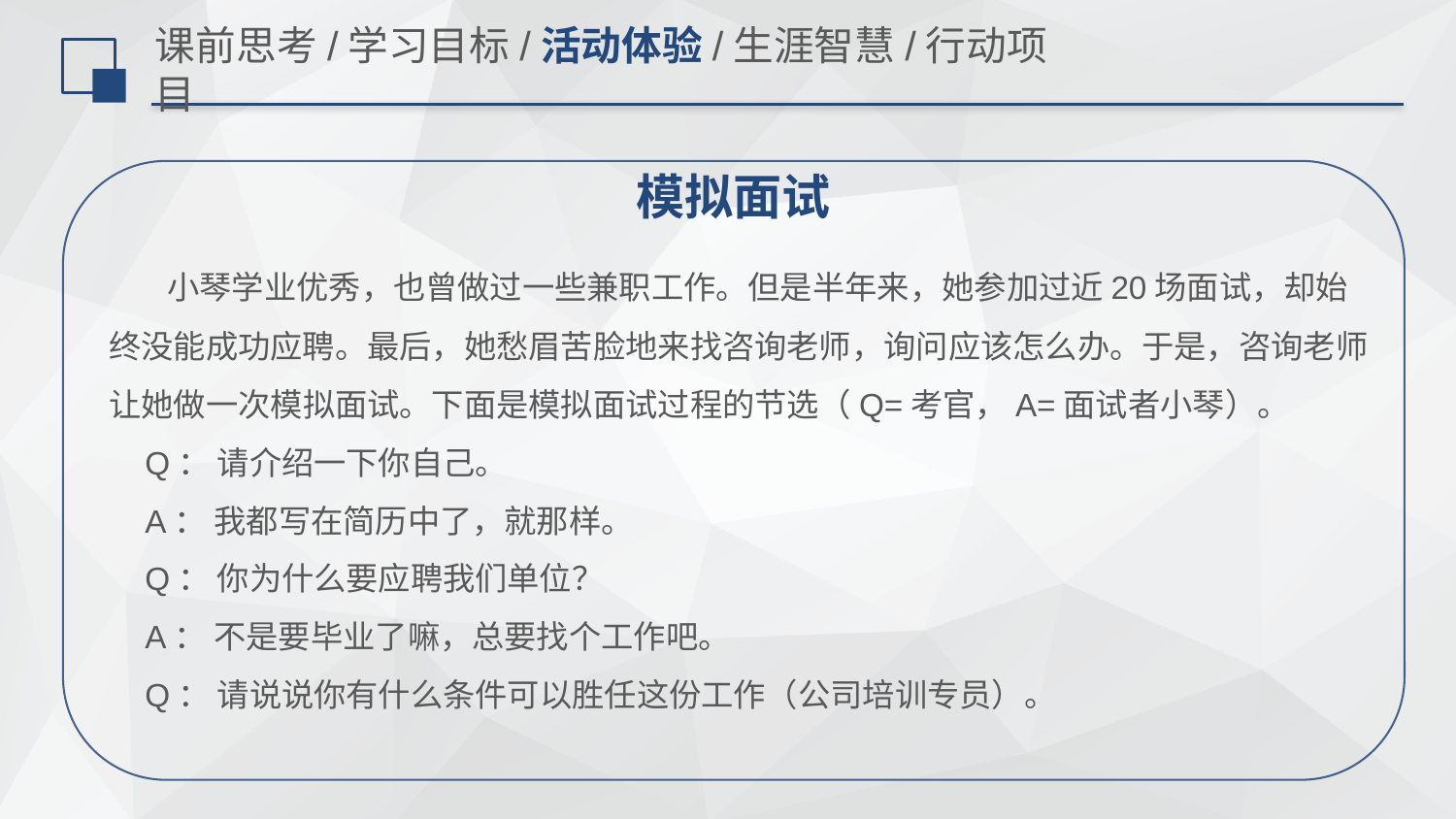

# 课前思考/学习目标/活动体验/生涯智慧/行动项目
模拟面试

      小琴学业优秀，也曾做过一些兼职工作。但是半年来，她参加过近20场面试，却始终没能成功应聘。最后，她愁眉苦脸地来找咨询老师，询问应该怎么办。于是，咨询老师让她做一次模拟面试。下面是模拟面试过程的节选（Q=考官，A=面试者小琴）。
    Q： 请介绍一下你自己。
    A： 我都写在简历中了，就那样。
    Q： 你为什么要应聘我们单位？
    A： 不是要毕业了嘛，总要找个工作吧。
    Q： 请说说你有什么条件可以胜任这份工作（公司培训专员）。